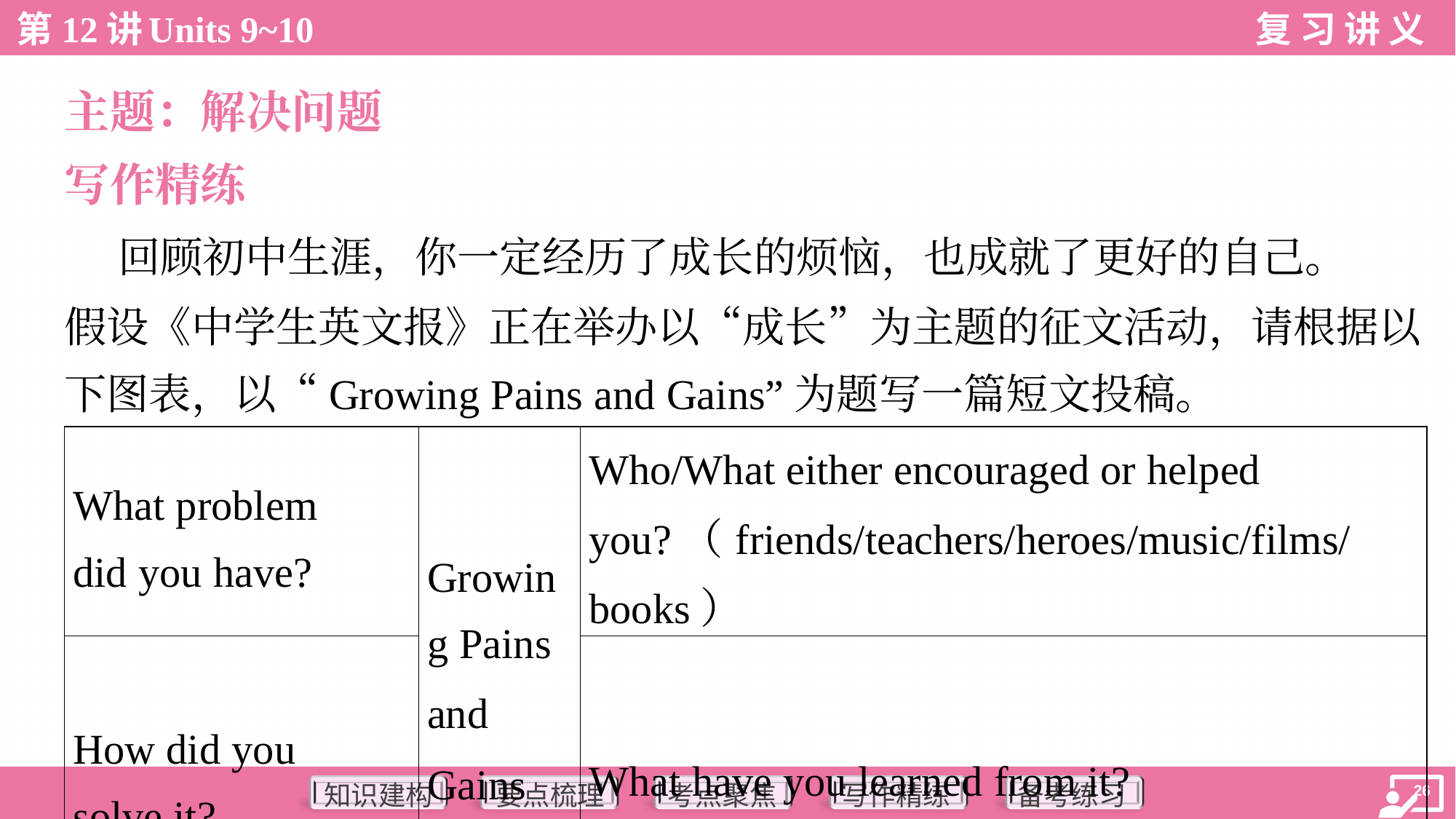

主题：解决问题
写作精练
    回顾初中生涯，你一定经历了成长的烦恼，也成就了更好的自己。
假设《中学生英文报》正在举办以“成长”为主题的征文活动，请根据以
下图表，以“Growing Pains and Gains”为题写一篇短文投稿。
| What problem did you have? | Growin g Pains and Gains | Who/What either encouraged or helped you?（friends/teachers/heroes/music/films/books） |
| --- | --- | --- |
| How did you solve it? |  | What have you learned from it? |